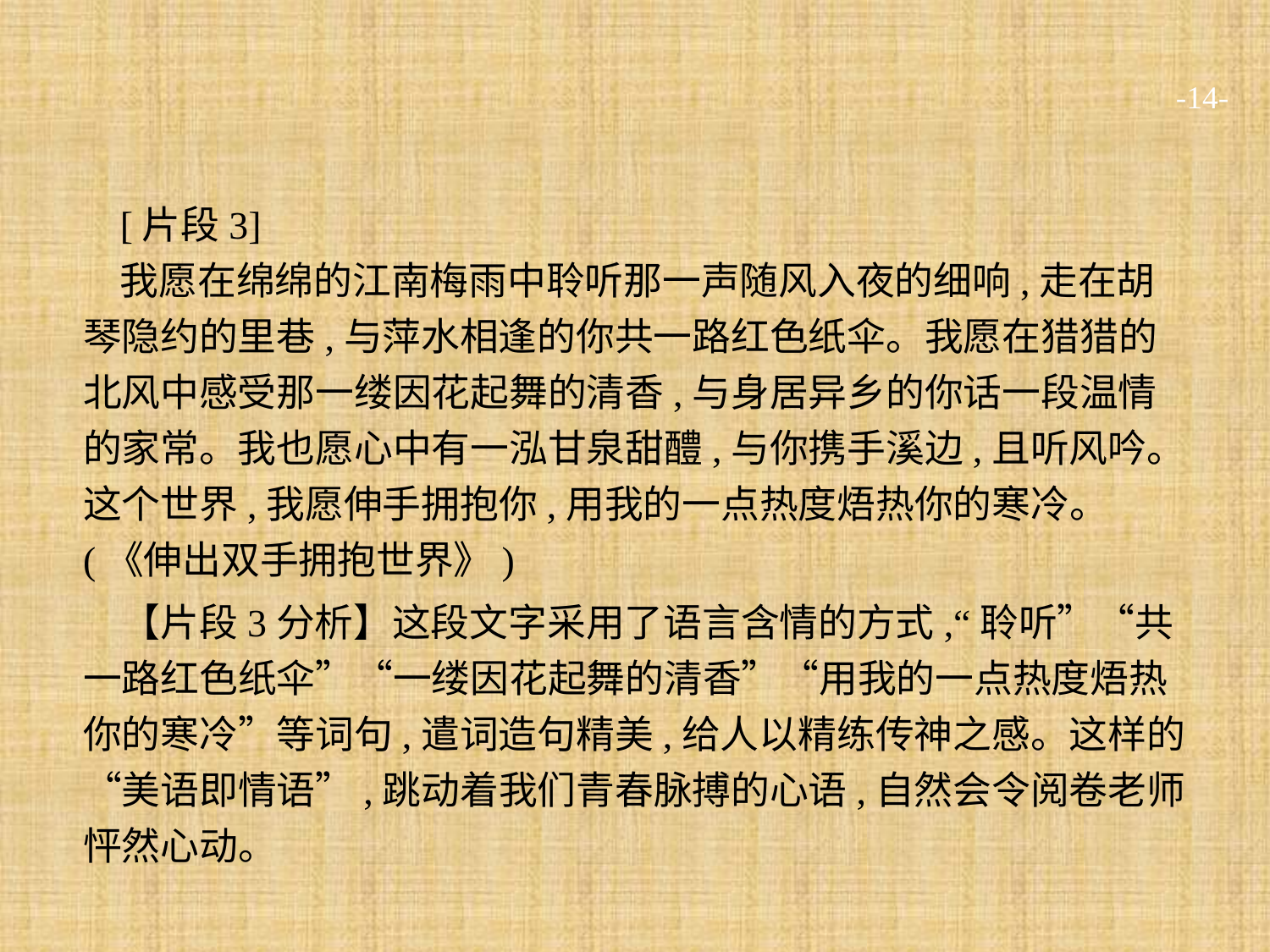

-14-
[片段3]
我愿在绵绵的江南梅雨中聆听那一声随风入夜的细响,走在胡琴隐约的里巷,与萍水相逢的你共一路红色纸伞。我愿在猎猎的北风中感受那一缕因花起舞的清香,与身居异乡的你话一段温情的家常。我也愿心中有一泓甘泉甜醴,与你携手溪边,且听风吟。这个世界,我愿伸手拥抱你,用我的一点热度焐热你的寒冷。(《伸出双手拥抱世界》)
【片段3分析】这段文字采用了语言含情的方式,“聆听”“共一路红色纸伞”“一缕因花起舞的清香”“用我的一点热度焐热你的寒冷”等词句,遣词造句精美,给人以精练传神之感。这样的“美语即情语”,跳动着我们青春脉搏的心语,自然会令阅卷老师怦然心动。